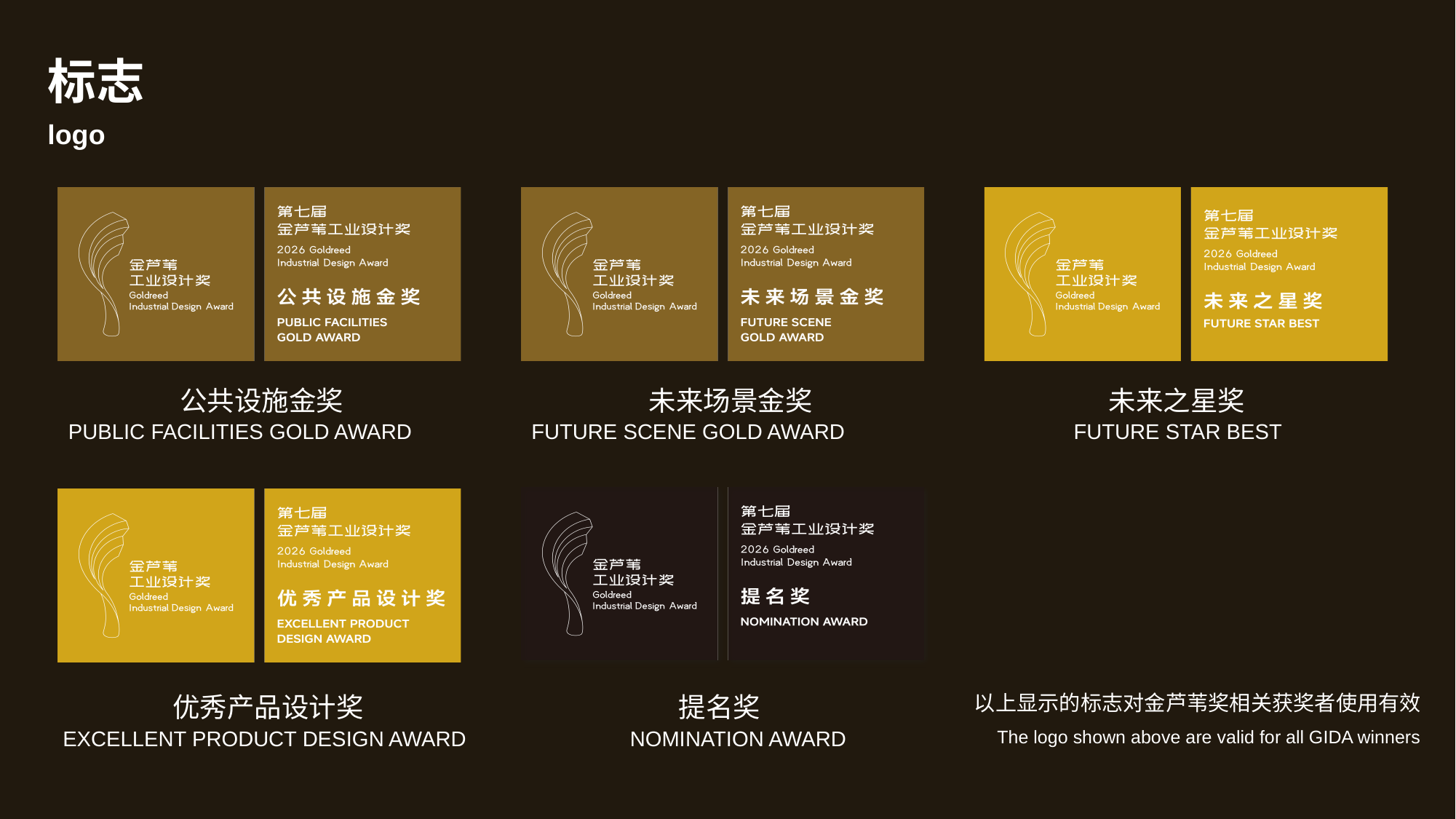

标志
logo

公共设施金奖
未来场景金奖
未来之星奖
PUBLIC FACILITIES GOLD AWARD
FUTURE SCENE GOLD AWARD
FUTURE STAR BEST

优秀产品设计奖
提名奖
以上显示的标志对金芦苇奖相关获奖者使用有效
EXCELLENT PRODUCT DESIGN AWARD
NOMINATION AWARD
The logo shown above are valid for all GIDA winners